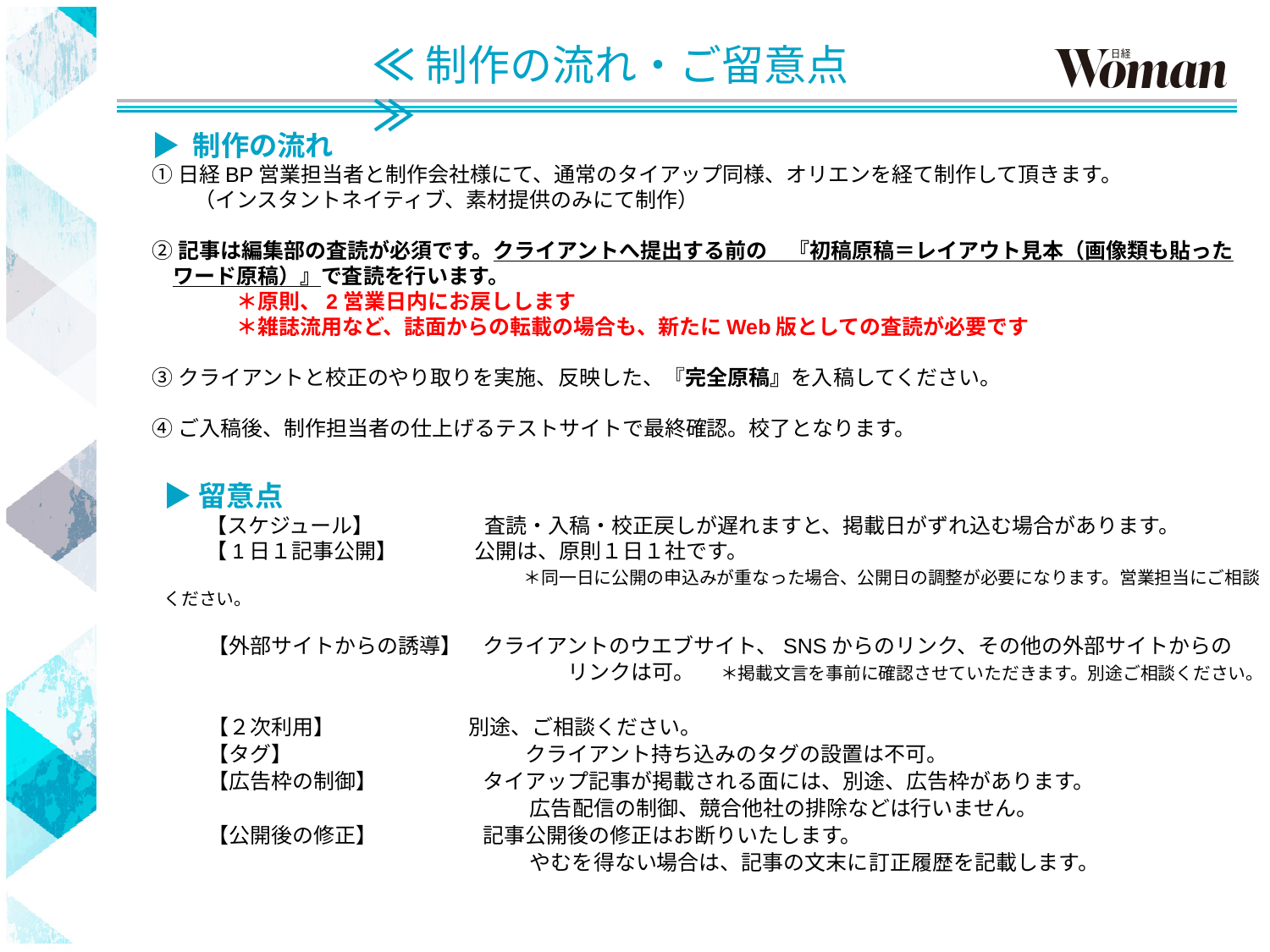

# ≪制作の流れ・ご留意点≫

▶ 制作の流れ
①日経BP営業担当者と制作会社様にて、通常のタイアップ同様、オリエンを経て制作して頂きます。
　　（インスタントネイティブ、素材提供のみにて制作）

②記事は編集部の査読が必須です。クライアントへ提出する前の　『初稿原稿＝レイアウト見本（画像類も貼った
　ワード原稿）』で査読を行います。
　　　　＊原則、2営業日内にお戻しします
　　　　＊雑誌流用など、誌面からの転載の場合も、新たにWeb版としての査読が必要です

③クライアントと校正のやり取りを実施、反映した、『完全原稿』を入稿してください。

④ご入稿後、制作担当者の仕上げるテストサイトで最終確認。校了となります。

▶留意点
　　【スケジュール】　　　　　 査読・入稿・校正戻しが遅れますと、掲載日がずれ込む場合があります。
　　【1日１記事公開】  　　　 公開は、原則１日１社です。
　　　　　　　　　　　　　　　　　＊同一日に公開の申込みが重なった場合、公開日の調整が必要になります。営業担当にご相談ください。

　　【外部サイトからの誘導】　クライアントのウエブサイト、SNSからのリンク、その他の外部サイトからの
　　　　　　　　　　　　　　　　　　　リンクは可。　 ＊掲載文言を事前に確認させていただきます。別途ご相談ください。

　　【２次利用】　　　 　     　別途、ご相談ください。
　　【タグ】　　　　　　　　　　　クライアント持ち込みのタグの設置は不可。
　　【広告枠の制御】　　　　　タイアップ記事が掲載される面には、別途、広告枠があります。
　　　　　　　　　　　　　　　　　 広告配信の制御、競合他社の排除などは行いません。
　　【公開後の修正】　　　　　記事公開後の修正はお断りいたします。
　　　　　　　　　　　　　　　　　 やむを得ない場合は、記事の文末に訂正履歴を記載します。

15